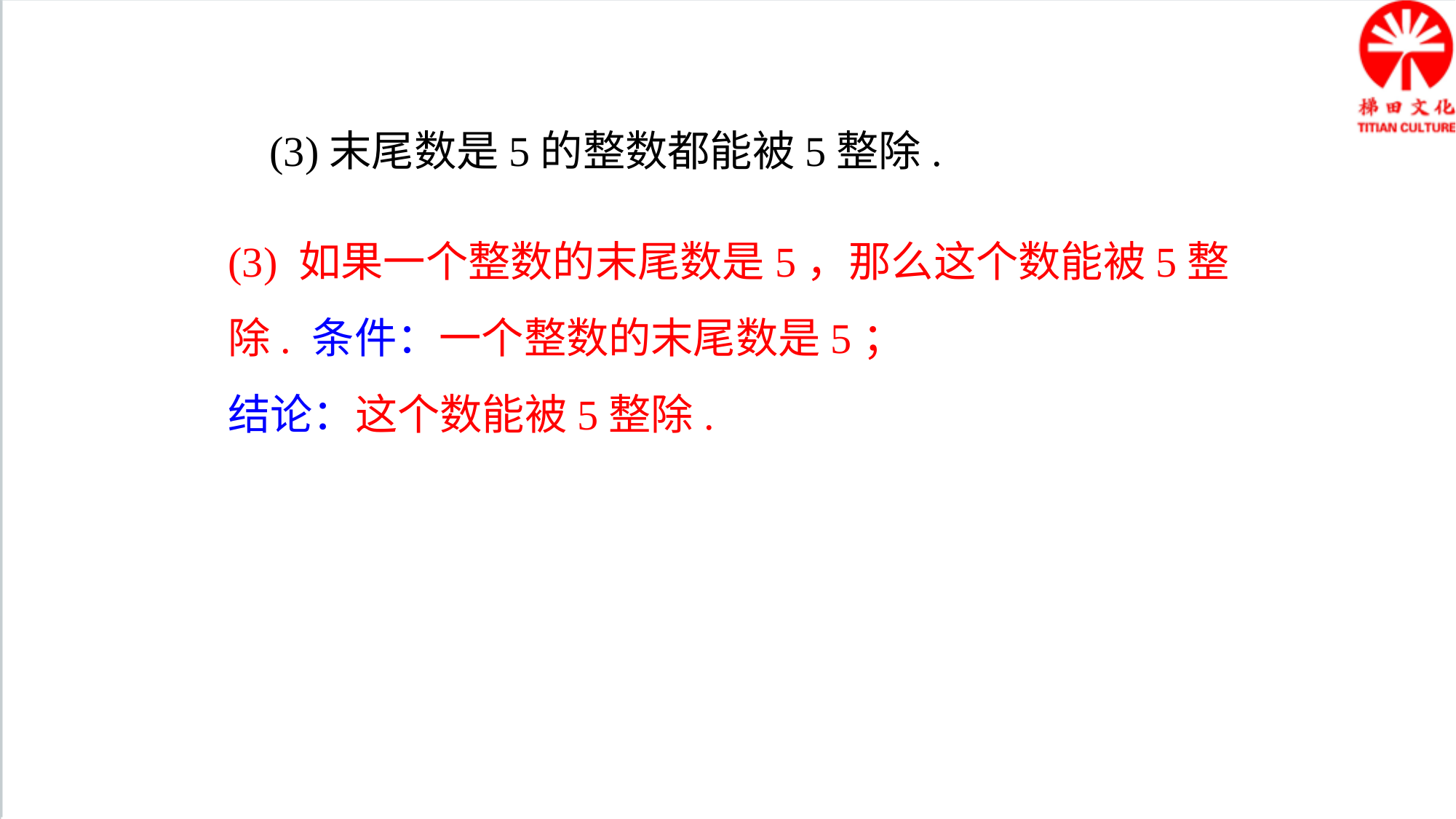

(3)末尾数是5的整数都能被5整除.
(3) 如果一个整数的末尾数是5，那么这个数能被5整除. 条件：一个整数的末尾数是5；
结论：这个数能被5整除.